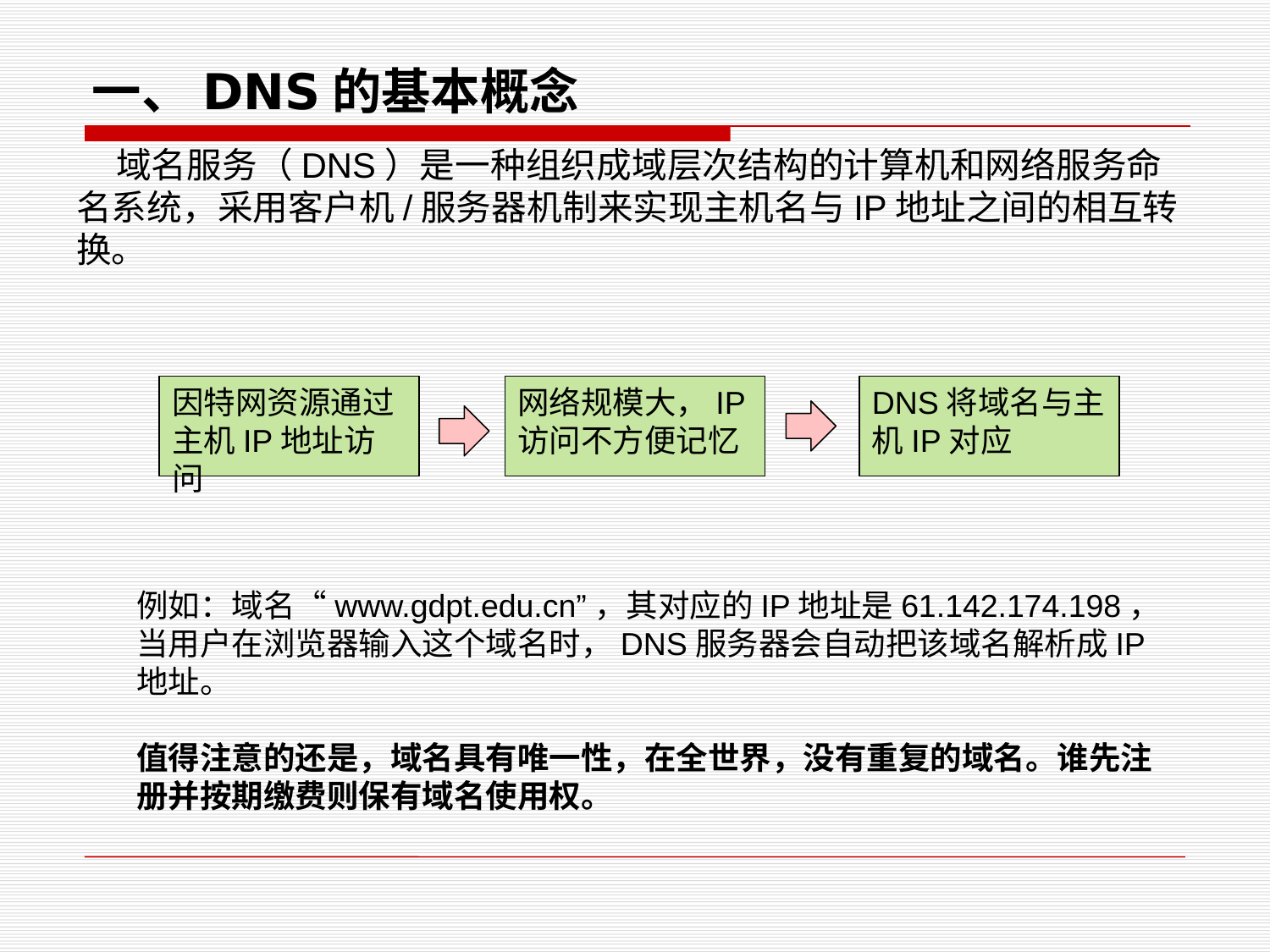

一、DNS的基本概念
    域名服务（DNS）是一种组织成域层次结构的计算机和网络服务命名系统，采用客户机/服务器机制来实现主机名与IP地址之间的相互转换。
因特网资源通过主机IP地址访问
网络规模大，IP访问不方便记忆
DNS将域名与主机IP对应

例如：域名“www.gdpt.edu.cn”，其对应的IP地址是61.142.174.198，当用户在浏览器输入这个域名时，DNS服务器会自动把该域名解析成IP地址。

值得注意的还是，域名具有唯一性，在全世界，没有重复的域名。谁先注册并按期缴费则保有域名使用权。
41